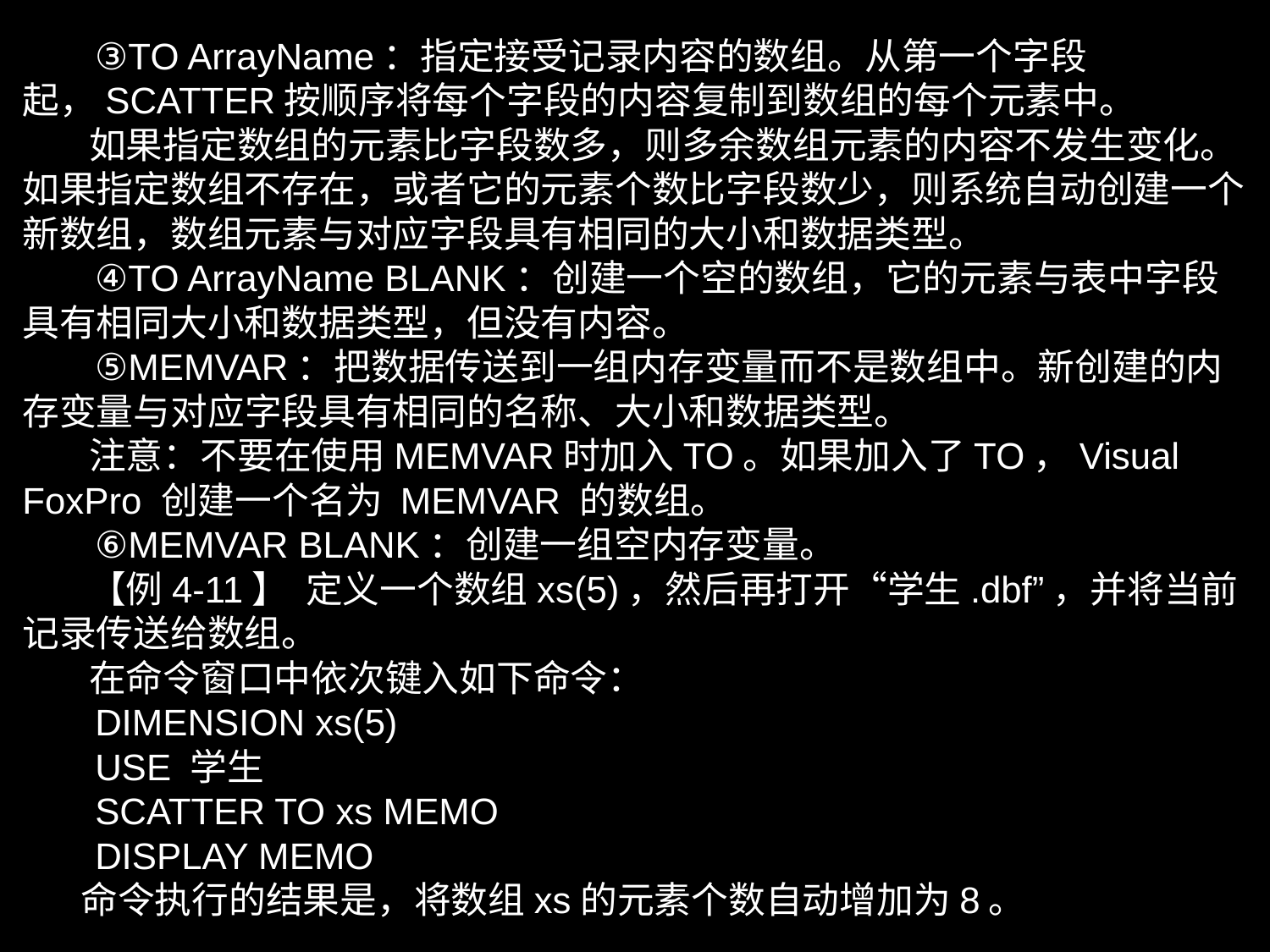

③TO ArrayName：指定接受记录内容的数组。从第一个字段起，SCATTER按顺序将每个字段的内容复制到数组的每个元素中。
       如果指定数组的元素比字段数多，则多余数组元素的内容不发生变化。如果指定数组不存在，或者它的元素个数比字段数少，则系统自动创建一个新数组，数组元素与对应字段具有相同的大小和数据类型。
       ④TO ArrayName BLANK：创建一个空的数组，它的元素与表中字段具有相同大小和数据类型，但没有内容。
       ⑤MEMVAR：把数据传送到一组内存变量而不是数组中。新创建的内存变量与对应字段具有相同的名称、大小和数据类型。
       注意：不要在使用MEMVAR时加入TO。如果加入了TO，Visual FoxPro 创建一个名为 MEMVAR 的数组。
       ⑥MEMVAR BLANK：创建一组空内存变量。
       【例4-11】  定义一个数组xs(5)，然后再打开“学生.dbf”，并将当前记录传送给数组。
       在命令窗口中依次键入如下命令：
       DIMENSION xs(5)
       USE 学生
       SCATTER TO xs MEMO
       DISPLAY MEMO
      命令执行的结果是，将数组xs的元素个数自动增加为8。